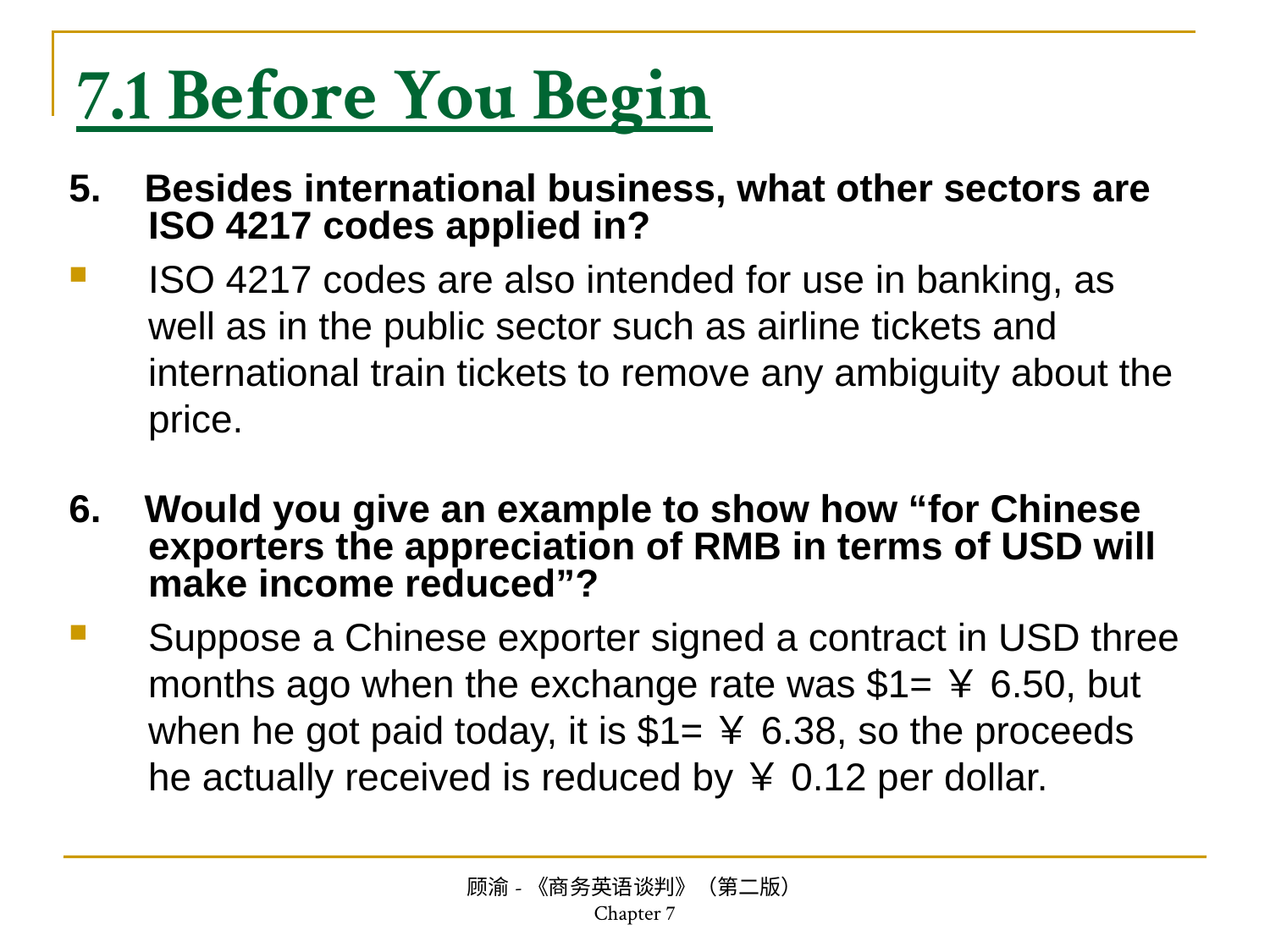

# 7.1 Before You Begin
5.    Besides international business, what other sectors are ISO 4217 codes applied in?
ISO 4217 codes are also intended for use in banking, as well as in the public sector such as airline tickets and international train tickets to remove any ambiguity about the price.

6.    Would you give an example to show how “for Chinese exporters the appreciation of RMB in terms of USD will make income reduced”?
Suppose a Chinese exporter signed a contract in USD three months ago when the exchange rate was $1=￥6.50, but when he got paid today, it is $1=￥6.38, so the proceeds he actually received is reduced by￥0.12 per dollar.

13
顾渝-《商务英语谈判》（第二版） Chapter 7